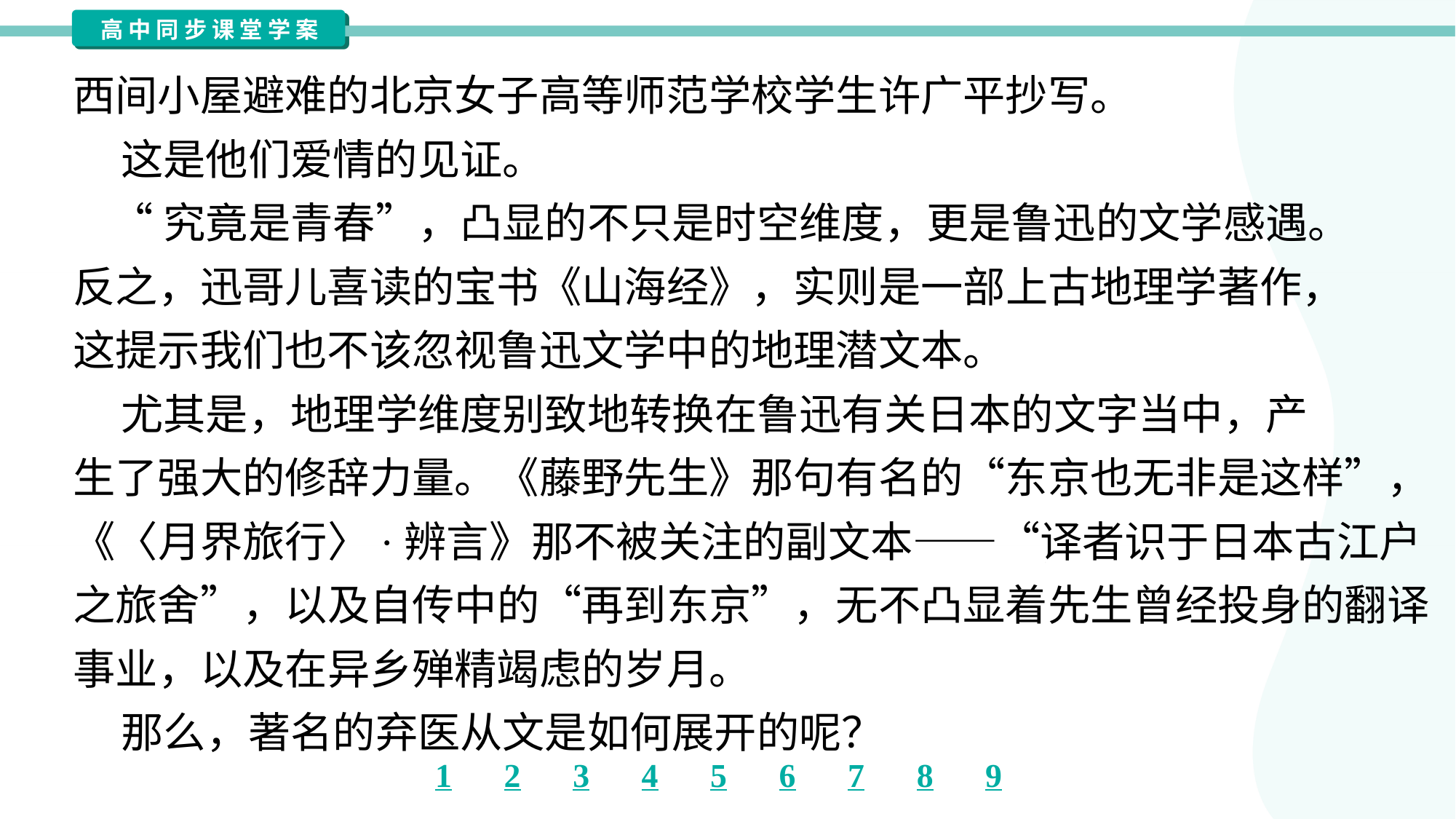

西间小屋避难的北京女子高等师范学校学生许广平抄写。
    这是他们爱情的见证。
    “究竟是青春”，凸显的不只是时空维度，更是鲁迅的文学感遇。
反之，迅哥儿喜读的宝书《山海经》，实则是一部上古地理学著作，
这提示我们也不该忽视鲁迅文学中的地理潜文本。
    尤其是，地理学维度别致地转换在鲁迅有关日本的文字当中，产
生了强大的修辞力量。《藤野先生》那句有名的“东京也无非是这样”，
《〈月界旅行〉·辨言》那不被关注的副文本——“译者识于日本古江户
之旅舍”，以及自传中的“再到东京”，无不凸显着先生曾经投身的翻译
事业，以及在异乡殚精竭虑的岁月。
    那么，著名的弃医从文是如何展开的呢？